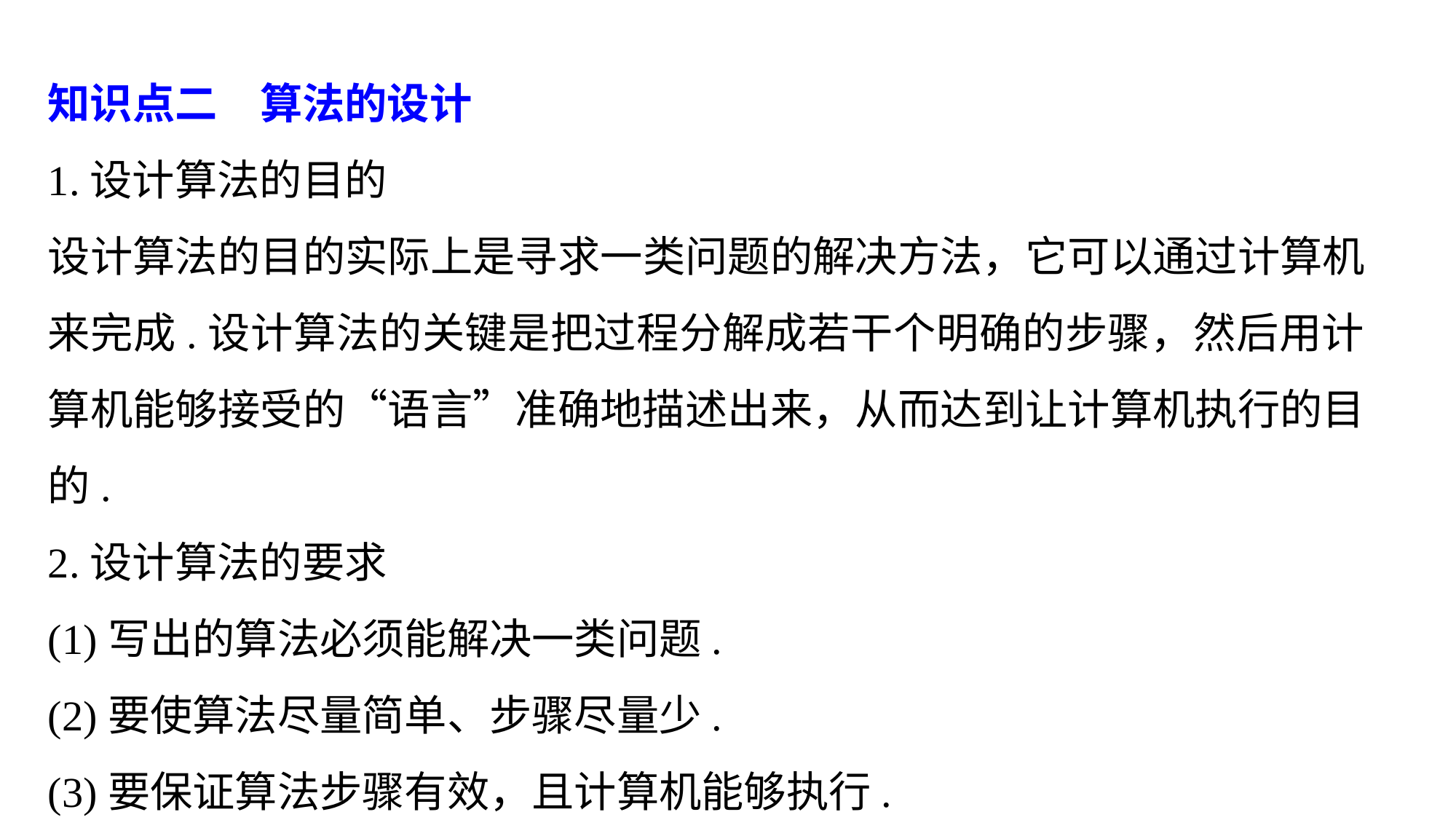

知识点二　算法的设计
1.设计算法的目的
设计算法的目的实际上是寻求一类问题的解决方法，它可以通过计算机来完成.设计算法的关键是把过程分解成若干个明确的步骤，然后用计算机能够接受的“语言”准确地描述出来，从而达到让计算机执行的目的.
2.设计算法的要求
(1)写出的算法必须能解决一类问题.
(2)要使算法尽量简单、步骤尽量少.
(3)要保证算法步骤有效，且计算机能够执行.